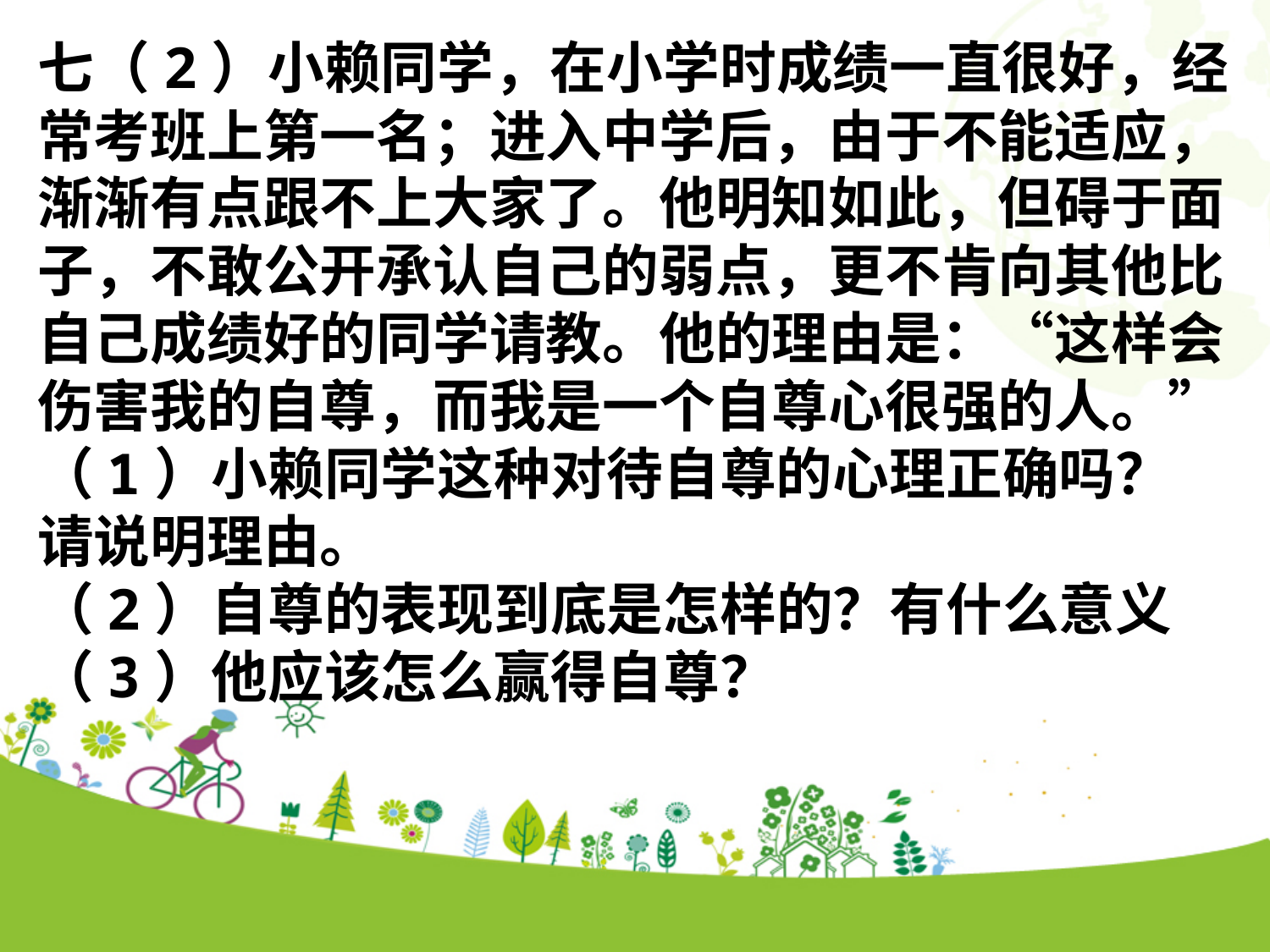

七（2）小赖同学，在小学时成绩一直很好，经常考班上第一名；进入中学后，由于不能适应，渐渐有点跟不上大家了。他明知如此，但碍于面子，不敢公开承认自己的弱点，更不肯向其他比自己成绩好的同学请教。他的理由是：“这样会伤害我的自尊，而我是一个自尊心很强的人。”
（1）小赖同学这种对待自尊的心理正确吗？
请说明理由。
（2）自尊的表现到底是怎样的？有什么意义
（3）他应该怎么赢得自尊？
点击添加文本
点击添加文本
点击添加文本
点击添加文本